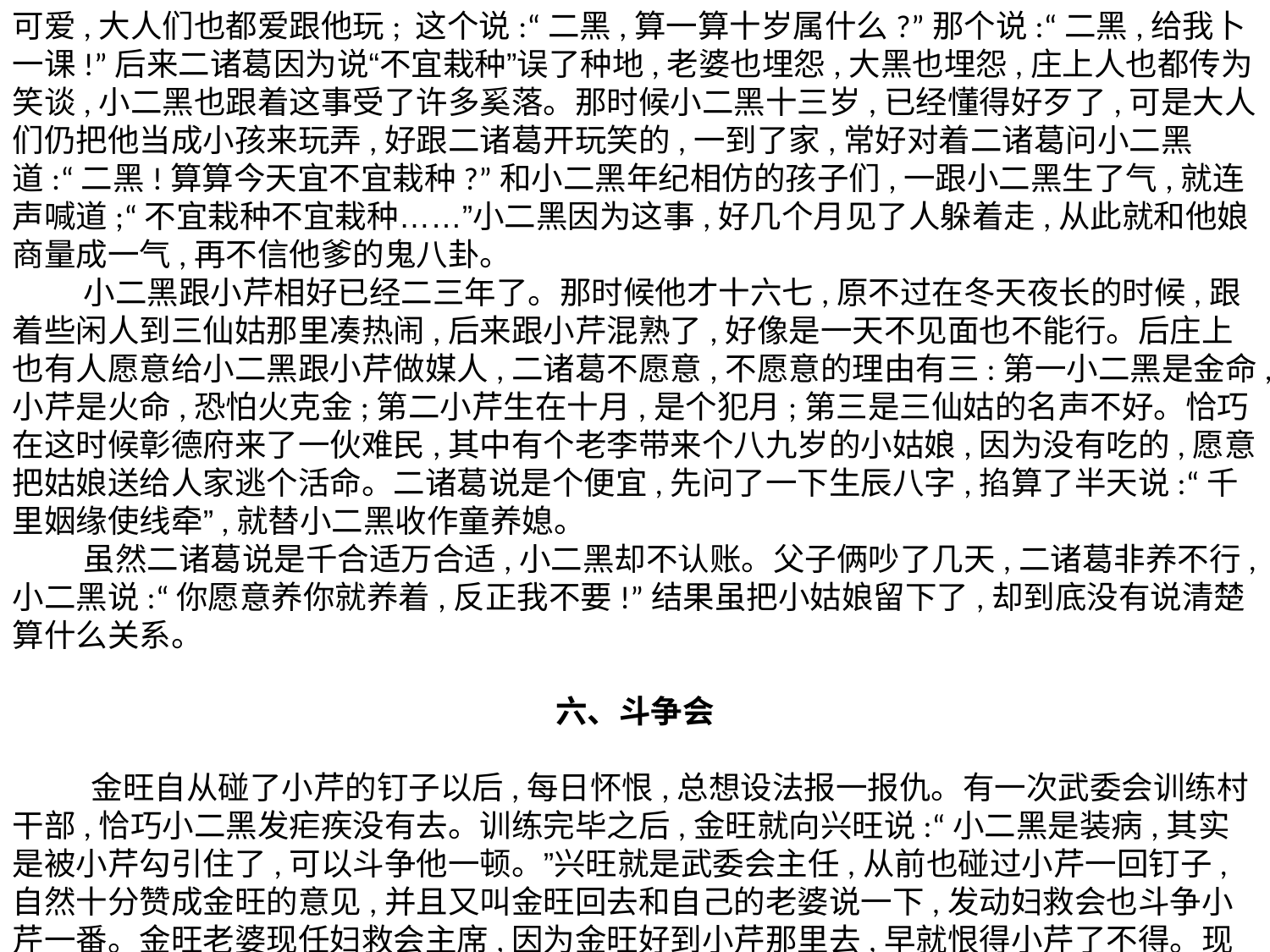

可爱,大人们也都爱跟他玩; 这个说:“二黑,算一算十岁属什么?”那个说:“二黑,给我卜一课!”后来二诸葛因为说“不宜栽种”误了种地,老婆也埋怨,大黑也埋怨,庄上人也都传为笑谈,小二黑也跟着这事受了许多奚落。那时候小二黑十三岁,已经懂得好歹了,可是大人们仍把他当成小孩来玩弄,好跟二诸葛开玩笑的,一到了家,常好对着二诸葛问小二黑道:“二黑!算算今天宜不宜栽种?”和小二黑年纪相仿的孩子们,一跟小二黑生了气,就连声喊道;“不宜栽种不宜栽种……”小二黑因为这事,好几个月见了人躲着走,从此就和他娘商量成一气,再不信他爹的鬼八卦。 
        小二黑跟小芹相好已经二三年了。那时候他才十六七,原不过在冬天夜长的时候,跟着些闲人到三仙姑那里凑热闹,后来跟小芹混熟了,好像是一天不见面也不能行。后庄上也有人愿意给小二黑跟小芹做媒人,二诸葛不愿意,不愿意的理由有三:第一小二黑是金命,小芹是火命,恐怕火克金;第二小芹生在十月,是个犯月;第三是三仙姑的名声不好。恰巧在这时候彰德府来了一伙难民,其中有个老李带来个八九岁的小姑娘,因为没有吃的,愿意把姑娘送给人家逃个活命。二诸葛说是个便宜,先问了一下生辰八字,掐算了半天说:“千里姻缘使线牵”,就替小二黑收作童养媳。 
        虽然二诸葛说是千合适万合适,小二黑却不认账。父子俩吵了几天,二诸葛非养不行,小二黑说:“你愿意养你就养着,反正我不要!”结果虽把小姑娘留下了,却到底没有说清楚算什么关系。
六、斗争会
        金旺自从碰了小芹的钉子以后,每日怀恨,总想设法报一报仇。有一次武委会训练村干部,恰巧小二黑发疟疾没有去。训练完毕之后,金旺就向兴旺说:“小二黑是装病,其实是被小芹勾引住了,可以斗争他一顿。”兴旺就是武委会主任,从前也碰过小芹一回钉子,自然十分赞成金旺的意见,并且又叫金旺回去和自己的老婆说一下,发动妇救会也斗争小芹一番。金旺老婆现任妇救会主席,因为金旺好到小芹那里去,早就恨得小芹了不得。现在金旺回去跟她